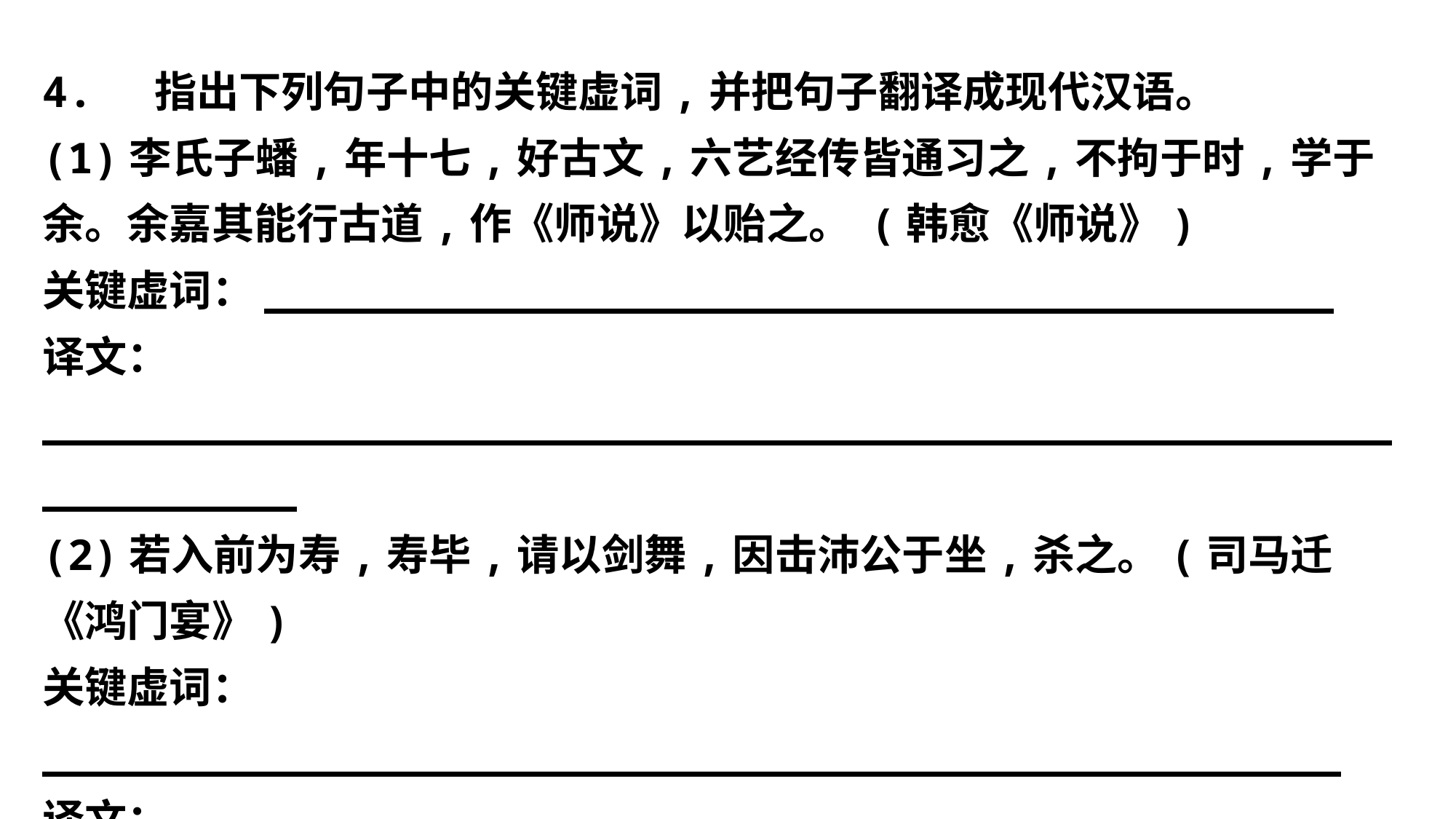

4.  指出下列句子中的关键虚词,并把句子翻译成现代汉语。
(1)李氏子蟠,年十七,好古文,六艺经传皆通习之,不拘于时,学于余。余嘉其能行古道,作《师说》以贻之。 (韩愈《师说》)
关键虚词：__________________________________________
译文：_______________________________________________________________
(2)若入前为寿,寿毕,请以剑舞,因击沛公于坐,杀之。(司马迁《鸿门宴》)
关键虚词：___________________________________________________
译文：_________________________________________________________